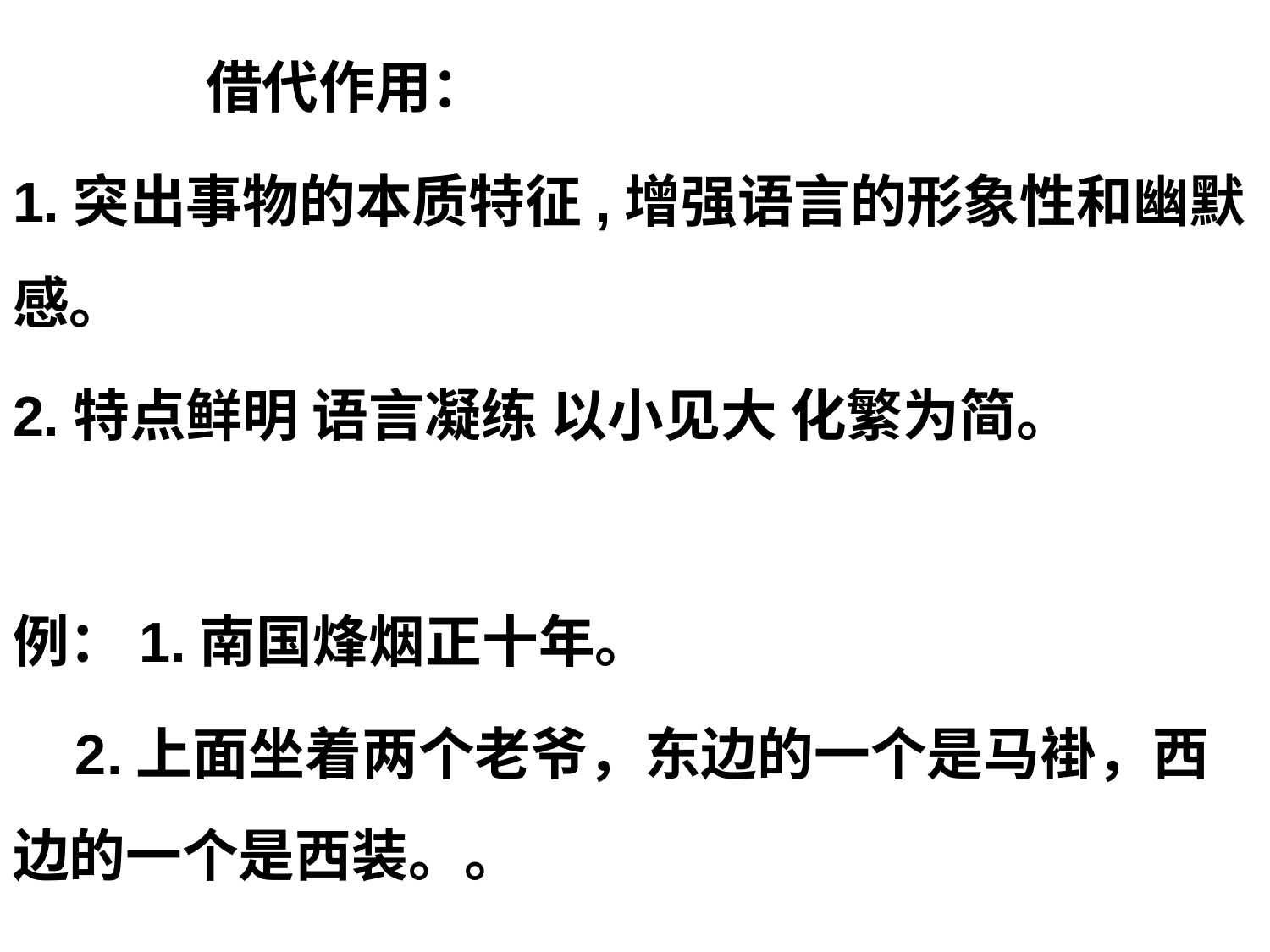

借代作用：
1.突出事物的本质特征,增强语言的形象性和幽默感。
2.特点鲜明 语言凝练 以小见大 化繁为简。

例：1.南国烽烟正十年。
    2.上面坐着两个老爷，东边的一个是马褂，西边的一个是西装。。